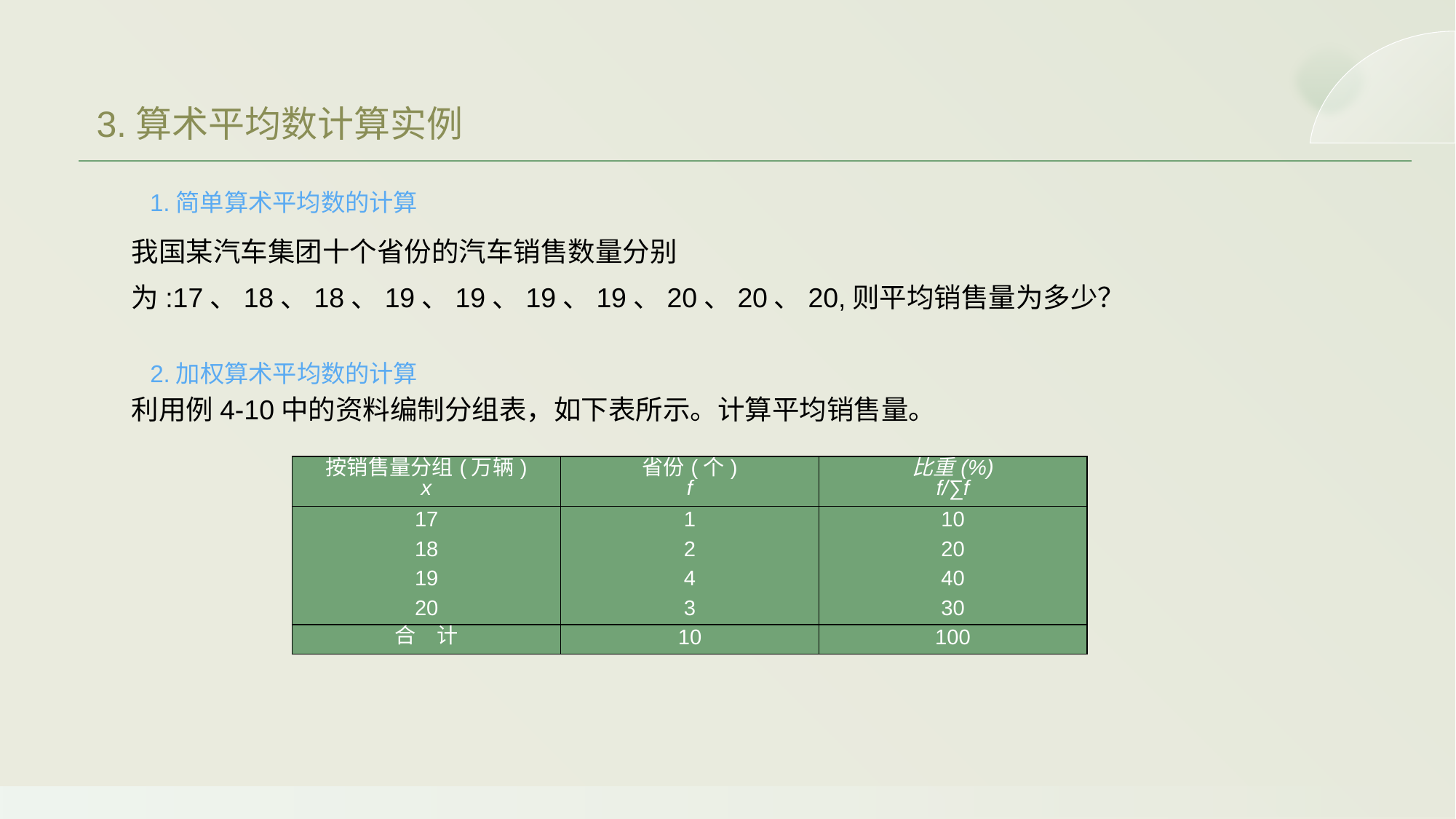

3.算术平均数计算实例
1.简单算术平均数的计算

我国某汽车集团十个省份的汽车销售数量分别为:17、18、18、19、19、19、19、20、20、20,则平均销售量为多少？
2.加权算术平均数的计算
利用例4-10中的资料编制分组表，如下表所示。计算平均销售量。
| 按销售量分组(万辆) x | 省份(个) f | 比重(%) f/∑f |
| --- | --- | --- |
| 17 | 1 | 10 |
| 18 | 2 | 20 |
| 19 | 4 | 40 |
| 20 | 3 | 30 |
| 合　计 | 10 | 100 |